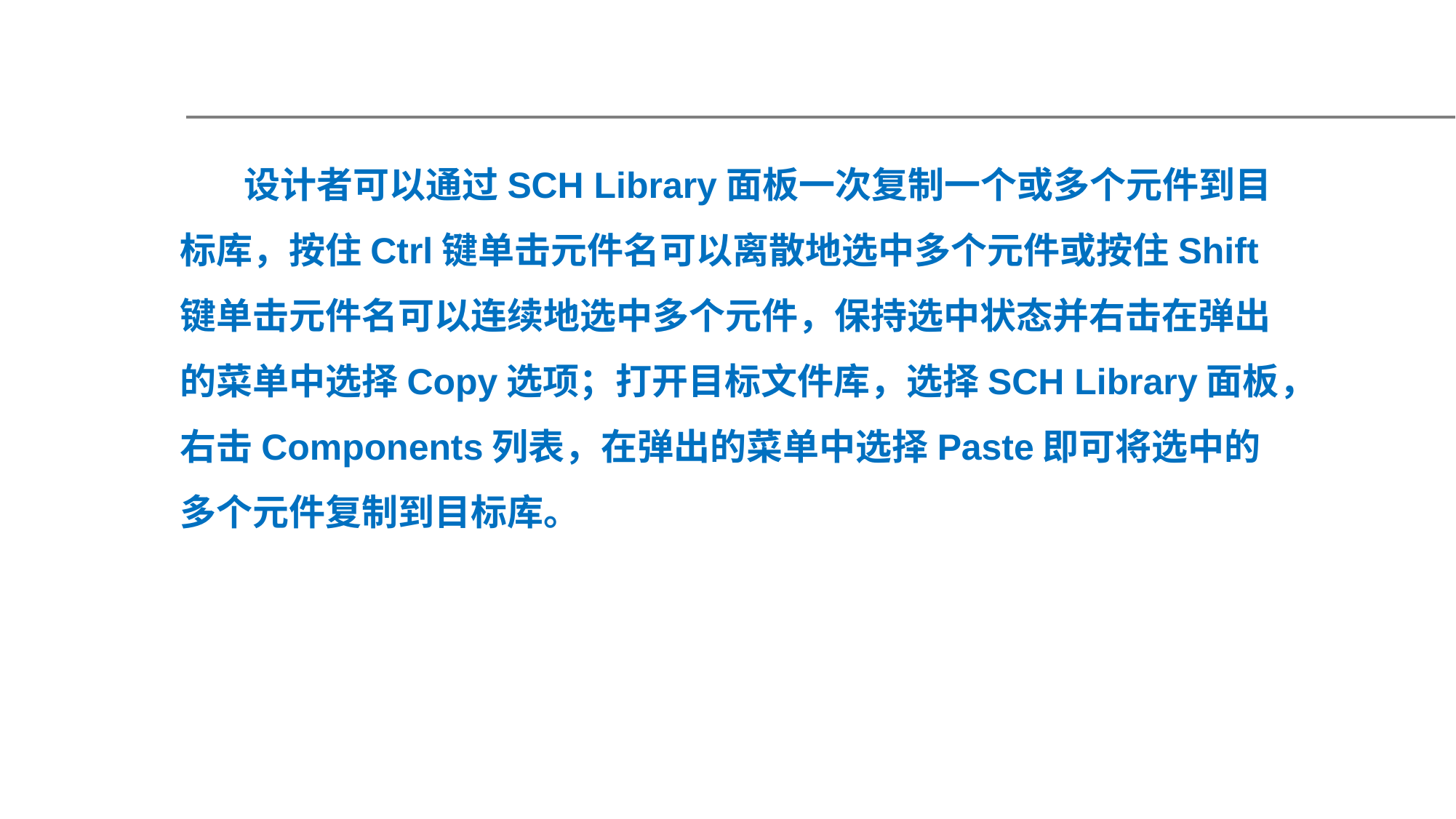

设计者可以通过SCH Library面板一次复制一个或多个元件到目标库，按住Ctrl键单击元件名可以离散地选中多个元件或按住Shift键单击元件名可以连续地选中多个元件，保持选中状态并右击在弹出的菜单中选择Copy选项；打开目标文件库，选择SCH Library面板，右击Components列表，在弹出的菜单中选择Paste即可将选中的多个元件复制到目标库。